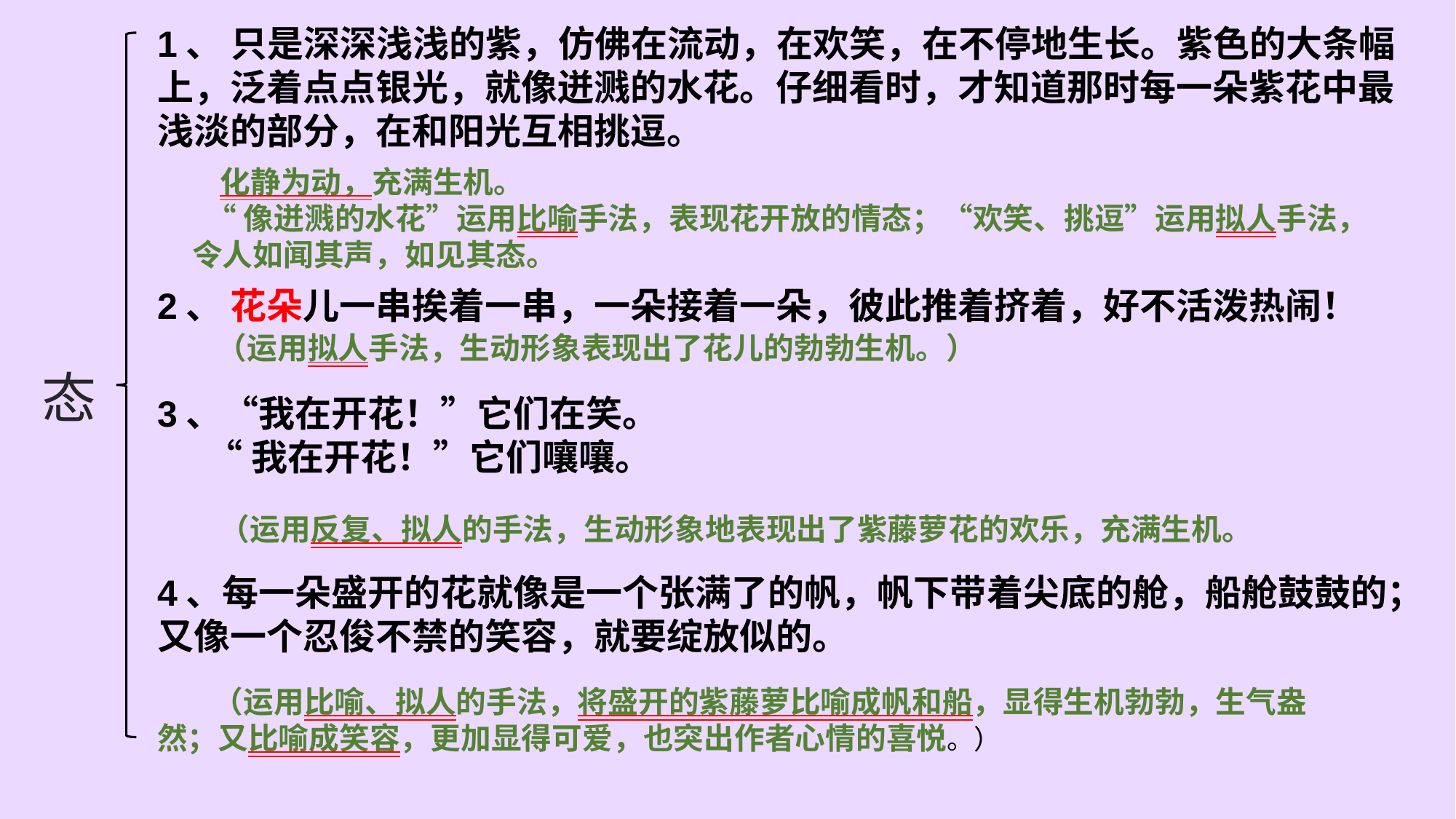

1、 只是深深浅浅的紫，仿佛在流动，在欢笑，在不停地生长。紫色的大条幅上，泛着点点银光，就像迸溅的水花。仔细看时，才知道那时每一朵紫花中最浅淡的部分，在和阳光互相挑逗。

   化静为动，充满生机。
  “像迸溅的水花”运用比喻手法，表现花开放的情态；“欢笑、挑逗”运用拟人手法，令人如闻其声，如见其态。
2、 花朵儿一串挨着一串，一朵接着一朵，彼此推着挤着，好不活泼热闹！

 （运用拟人手法，生动形象表现出了花儿的勃勃生机。）
态
3、“我在开花！”它们在笑。
      “我在开花！”它们嚷嚷。

         （运用反复、拟人的手法，生动形象地表现出了紫藤萝花的欢乐，充满生机。
4、每一朵盛开的花就像是一个张满了的帆，帆下带着尖底的舱，船舱鼓鼓的；又像一个忍俊不禁的笑容，就要绽放似的。
        （运用比喻、拟人的手法，将盛开的紫藤萝比喻成帆和船，显得生机勃勃，生气盎然；又比喻成笑容，更加显得可爱，也突出作者心情的喜悦。）